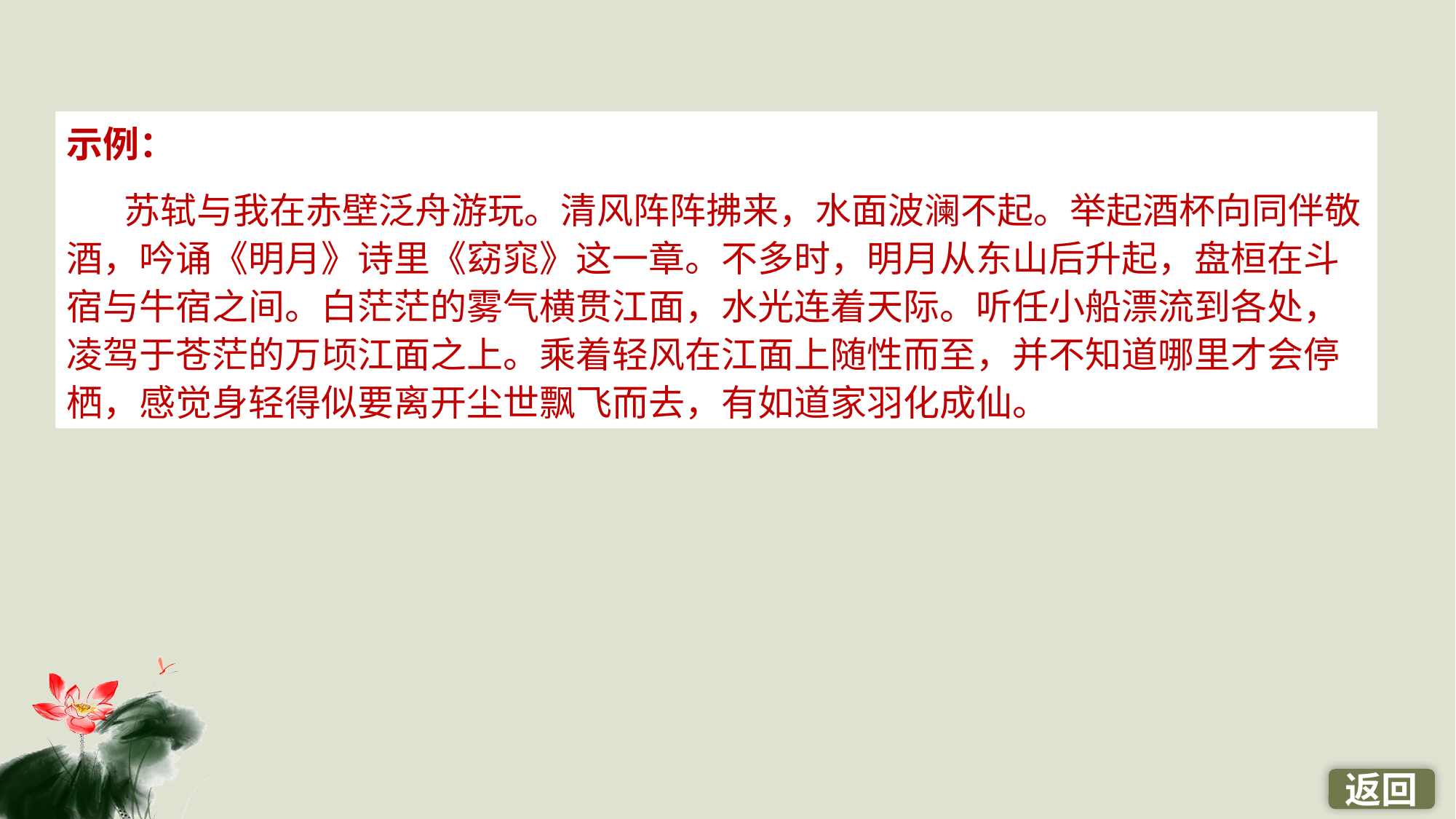

示例：
      苏轼与我在赤壁泛舟游玩。清风阵阵拂来，水面波澜不起。举起酒杯向同伴敬酒，吟诵《明月》诗里《窈窕》这一章。不多时，明月从东山后升起，盘桓在斗宿与牛宿之间。白茫茫的雾气横贯江面，水光连着天际。听任小船漂流到各处，凌驾于苍茫的万顷江面之上。乘着轻风在江面上随性而至，并不知道哪里才会停栖，感觉身轻得似要离开尘世飘飞而去，有如道家羽化成仙。
返回